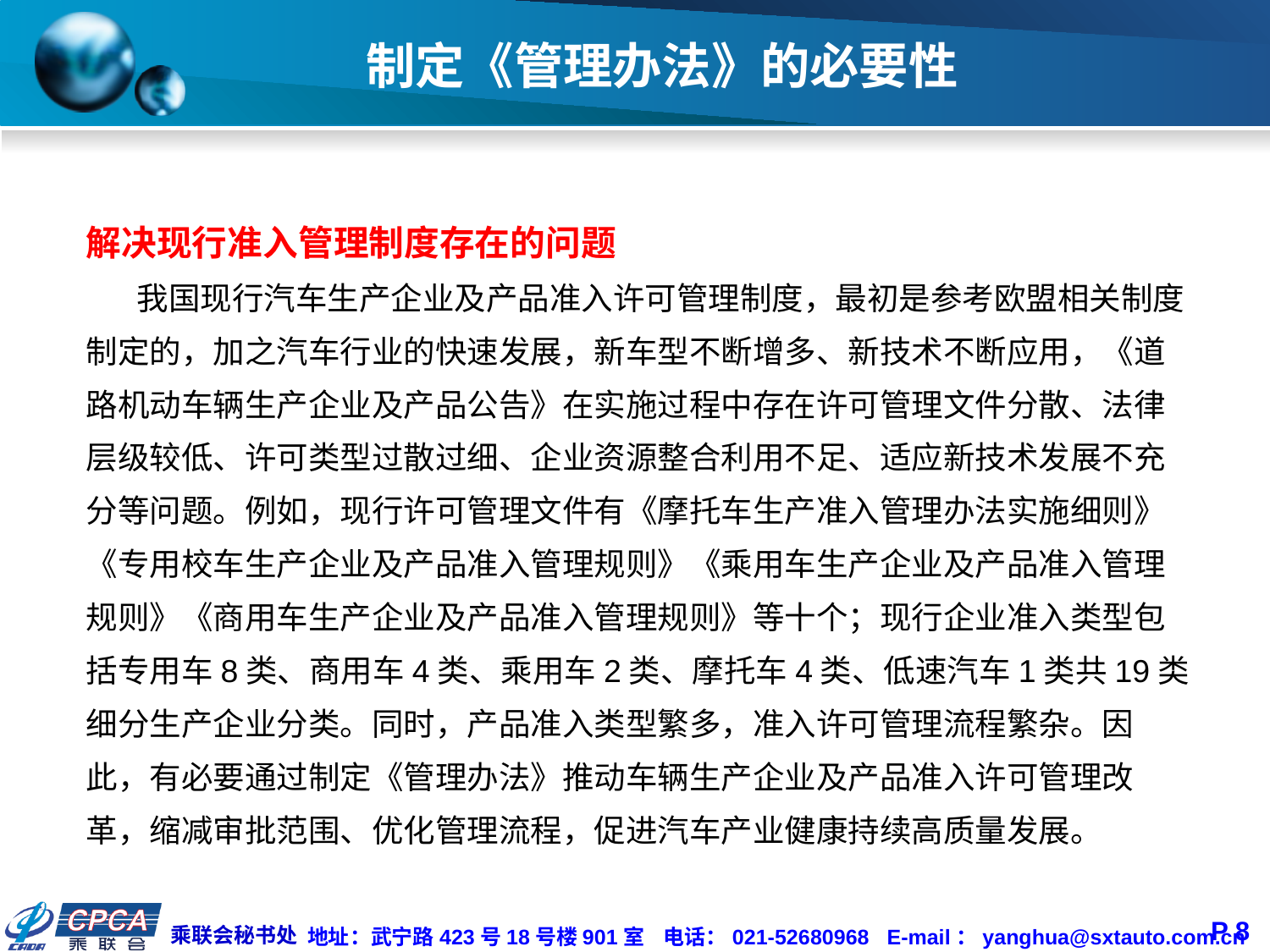

# 制定《管理办法》的必要性
解决现行准入管理制度存在的问题
      我国现行汽车生产企业及产品准入许可管理制度，最初是参考欧盟相关制度制定的，加之汽车行业的快速发展，新车型不断增多、新技术不断应用，《道路机动车辆生产企业及产品公告》在实施过程中存在许可管理文件分散、法律层级较低、许可类型过散过细、企业资源整合利用不足、适应新技术发展不充分等问题。例如，现行许可管理文件有《摩托车生产准入管理办法实施细则》《专用校车生产企业及产品准入管理规则》《乘用车生产企业及产品准入管理规则》《商用车生产企业及产品准入管理规则》等十个；现行企业准入类型包括专用车8类、商用车4类、乘用车2类、摩托车4类、低速汽车1类共19类细分生产企业分类。同时，产品准入类型繁多，准入许可管理流程繁杂。因此，有必要通过制定《管理办法》推动车辆生产企业及产品准入许可管理改革，缩减审批范围、优化管理流程，促进汽车产业健康持续高质量发展。